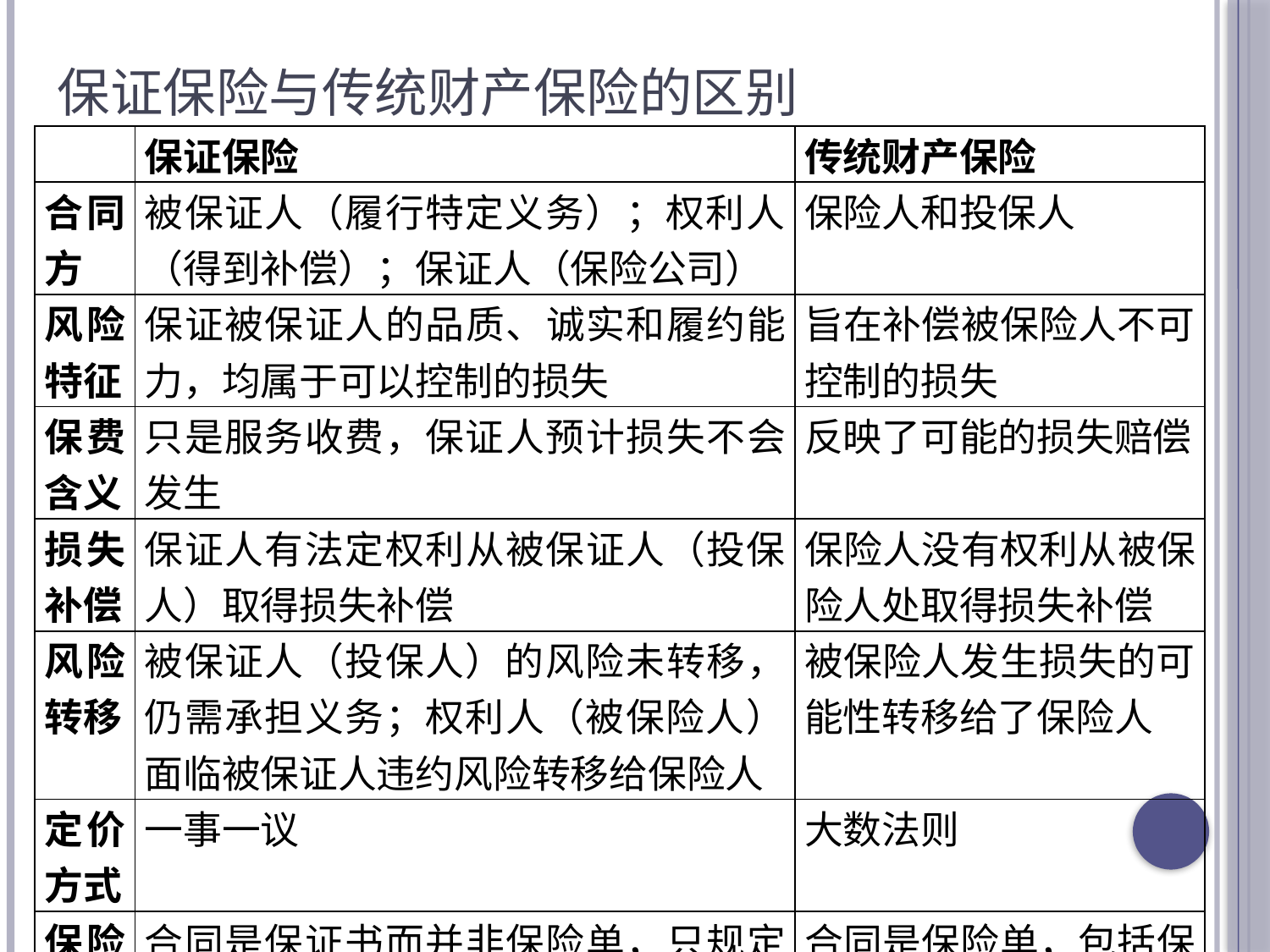

# 保证保险与传统财产保险的区别
|  | 保证保险 | 传统财产保险 |
| --- | --- | --- |
| 合同方 | 被保证人（履行特定义务）；权利人（得到补偿）；保证人（保险公司） | 保险人和投保人 |
| 风险特征 | 保证被保证人的品质、诚实和履约能力，均属于可以控制的损失 | 旨在补偿被保险人不可控制的损失 |
| 保费含义 | 只是服务收费，保证人预计损失不会发生 | 反映了可能的损失赔偿 |
| 损失补偿 | 保证人有法定权利从被保证人（投保人）取得损失补偿 | 保险人没有权利从被保险人处取得损失补偿 |
| 风险转移 | 被保证人（投保人）的风险未转移，仍需承担义务；权利人（被保险人）面临被保证人违约风险转移给保险人 | 被保险人发生损失的可能性转移给了保险人 |
| 定价方式 | 一事一议 | 大数法则 |
| 保险合同 | 合同是保证书而并非保险单，只规定了担保事宜 | 合同是保险单，包括保险责任等内容 |